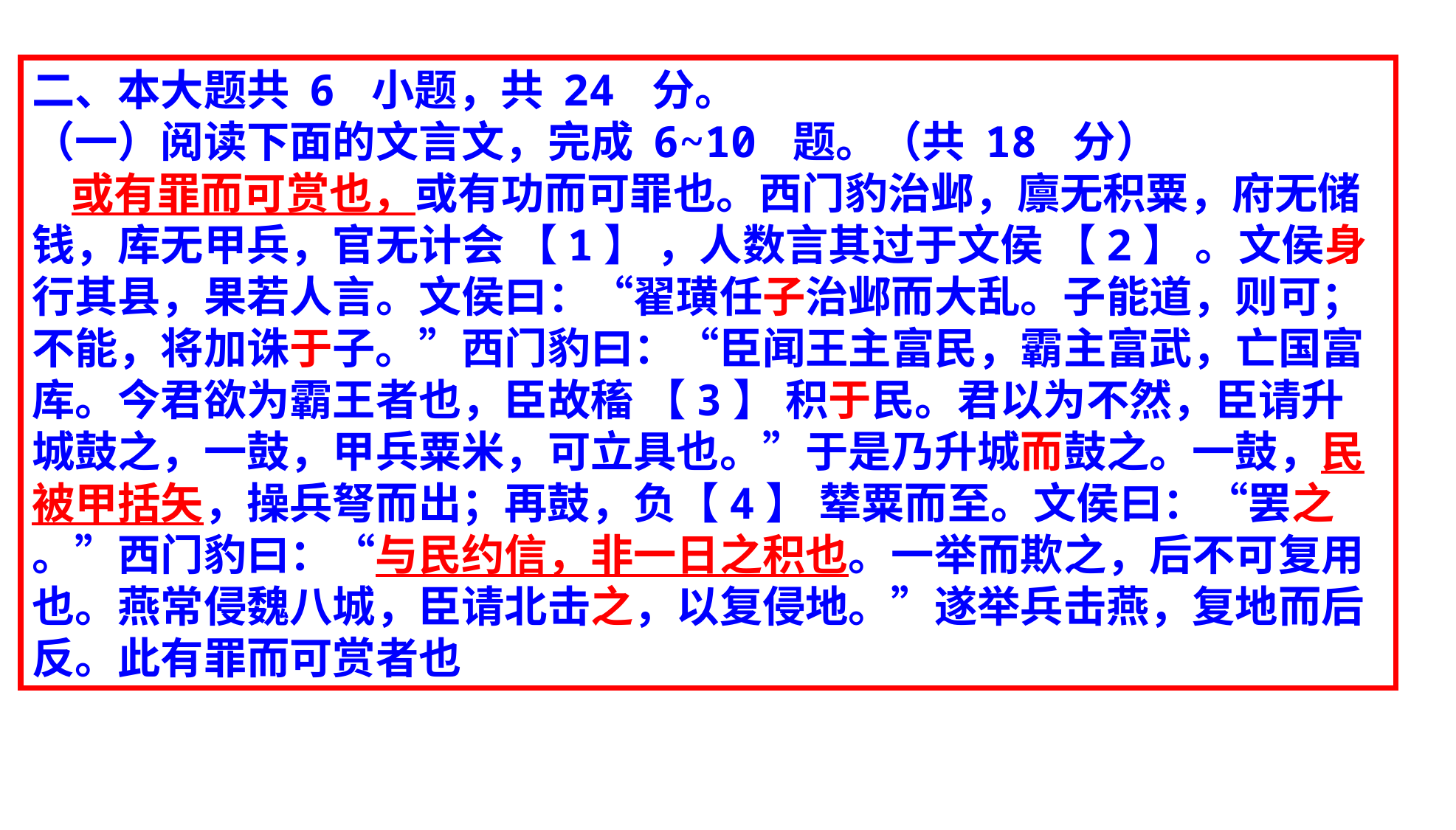

二、本大题共 6 小题，共 24 分。
（一）阅读下面的文言文，完成 6~10 题。（共 18 分）
   或有罪而可赏也，或有功而可罪也。西门豹治邺，廪无积粟，府无储钱，库无甲兵，官无计会 【1】 ，人数言其过于文侯 【2】 。文侯身行其县，果若人言。文侯曰：“翟璜任子治邺而大乱。子能道，则可；不能，将加诛于子。”西门豹曰：“臣闻王主富民，霸主富武，亡国富库。今君欲为霸王者也，臣故稸 【3】 积于民。君以为不然，臣请升城鼓之，一鼓，甲兵粟米，可立具也。”于是乃升城而鼓之。一鼓，民被甲括矢，操兵弩而出；再鼓，负【4】 辇粟而至。文侯曰：“罢之
。”西门豹曰：“与民约信，非一日之积也。一举而欺之，后不可复用也。燕常侵魏八城，臣请北击之，以复侵地。”遂举兵击燕，复地而后反。此有罪而可赏者也